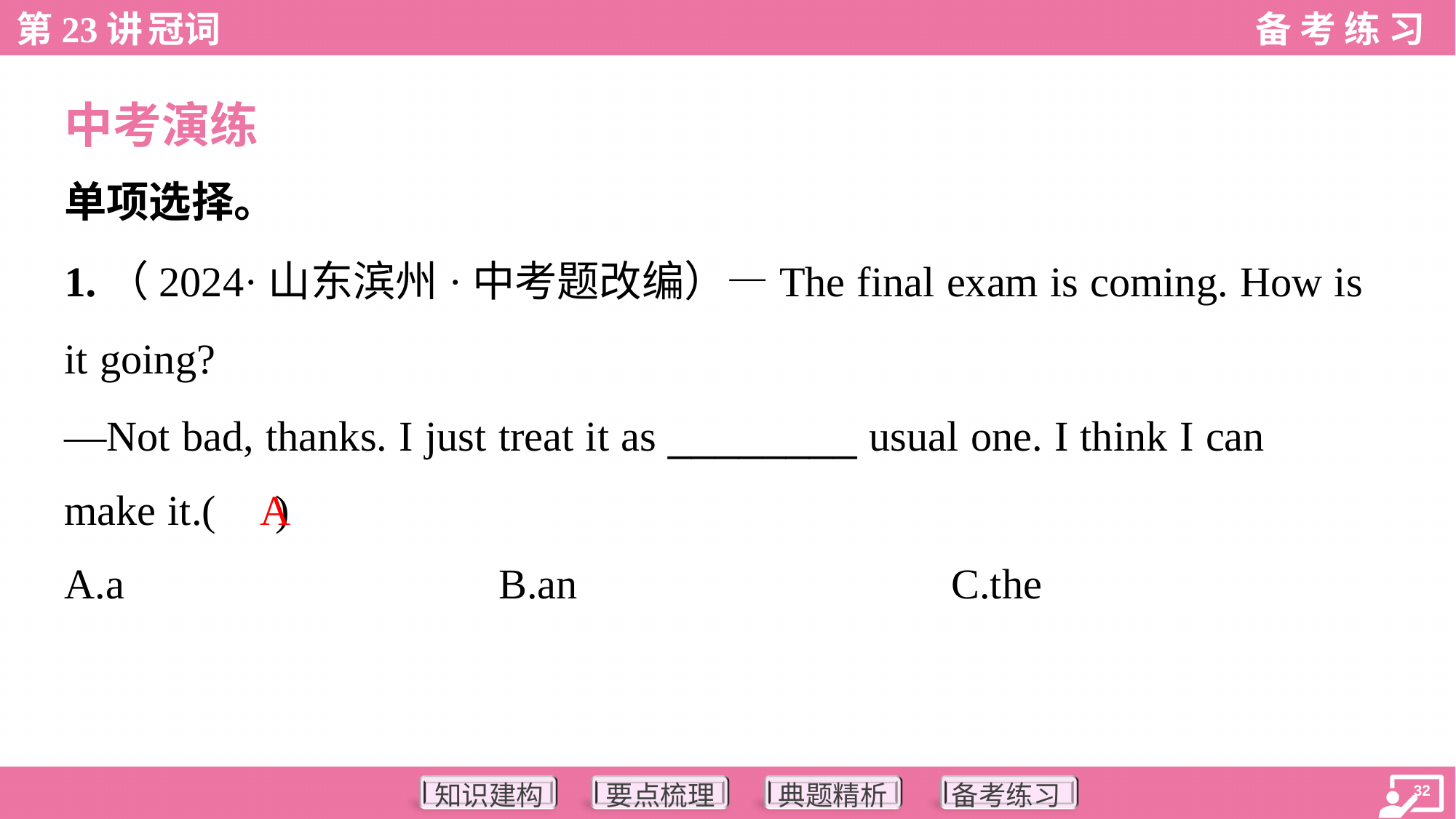

中考演练
单项选择。
1.（2024·山东滨州·中考题改编）—The final exam is coming. How is
it going?
—Not bad, thanks. I just treat it as ________ usual one. I think I can
make it.(     )
A
A.a	B.an	C.the